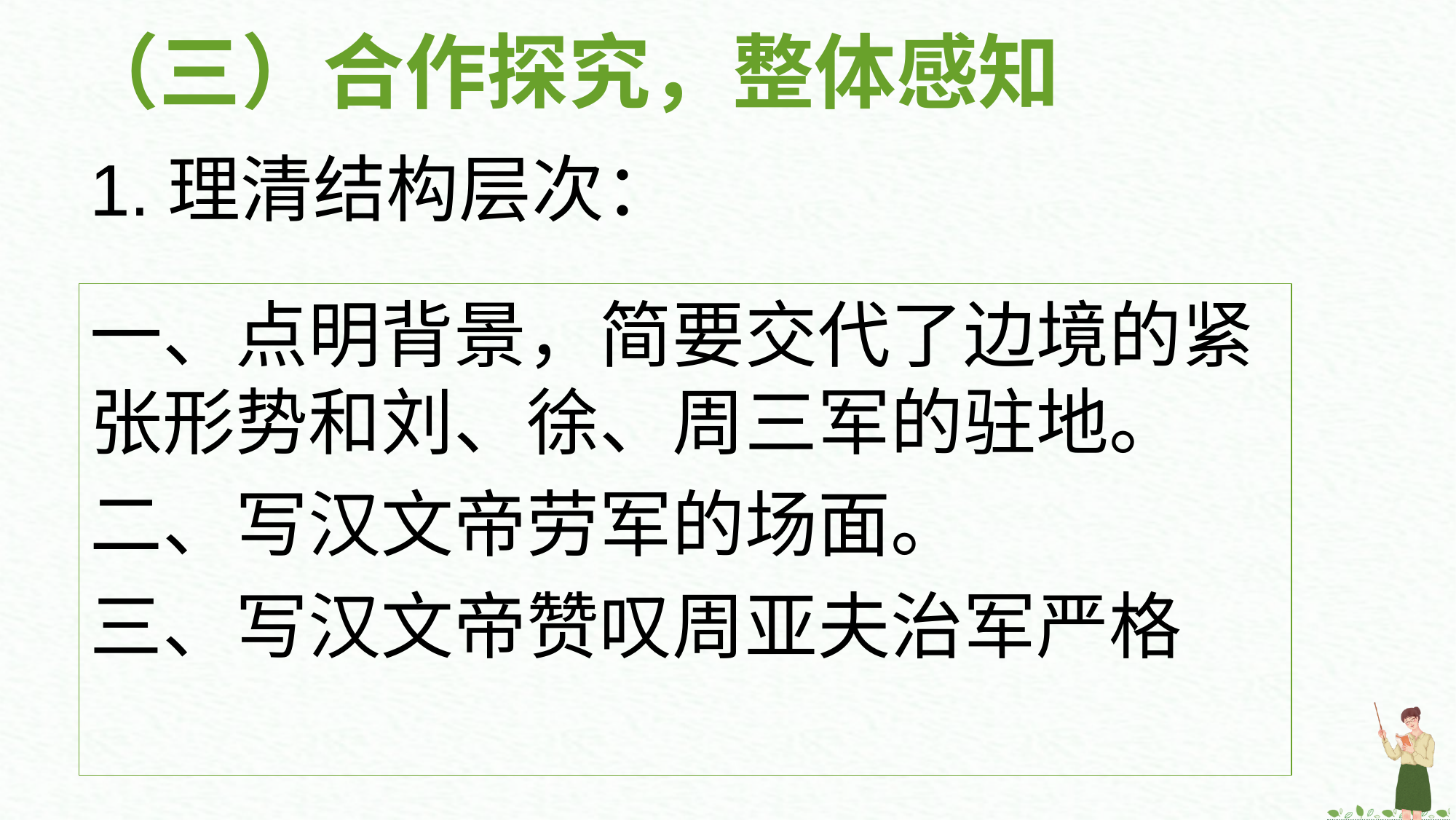

（三）合作探究，整体感知
1.理清结构层次：
一、点明背景，简要交代了边境的紧张形势和刘、徐、周三军的驻地。
二、写汉文帝劳军的场面。
三、写汉文帝赞叹周亚夫治军严格